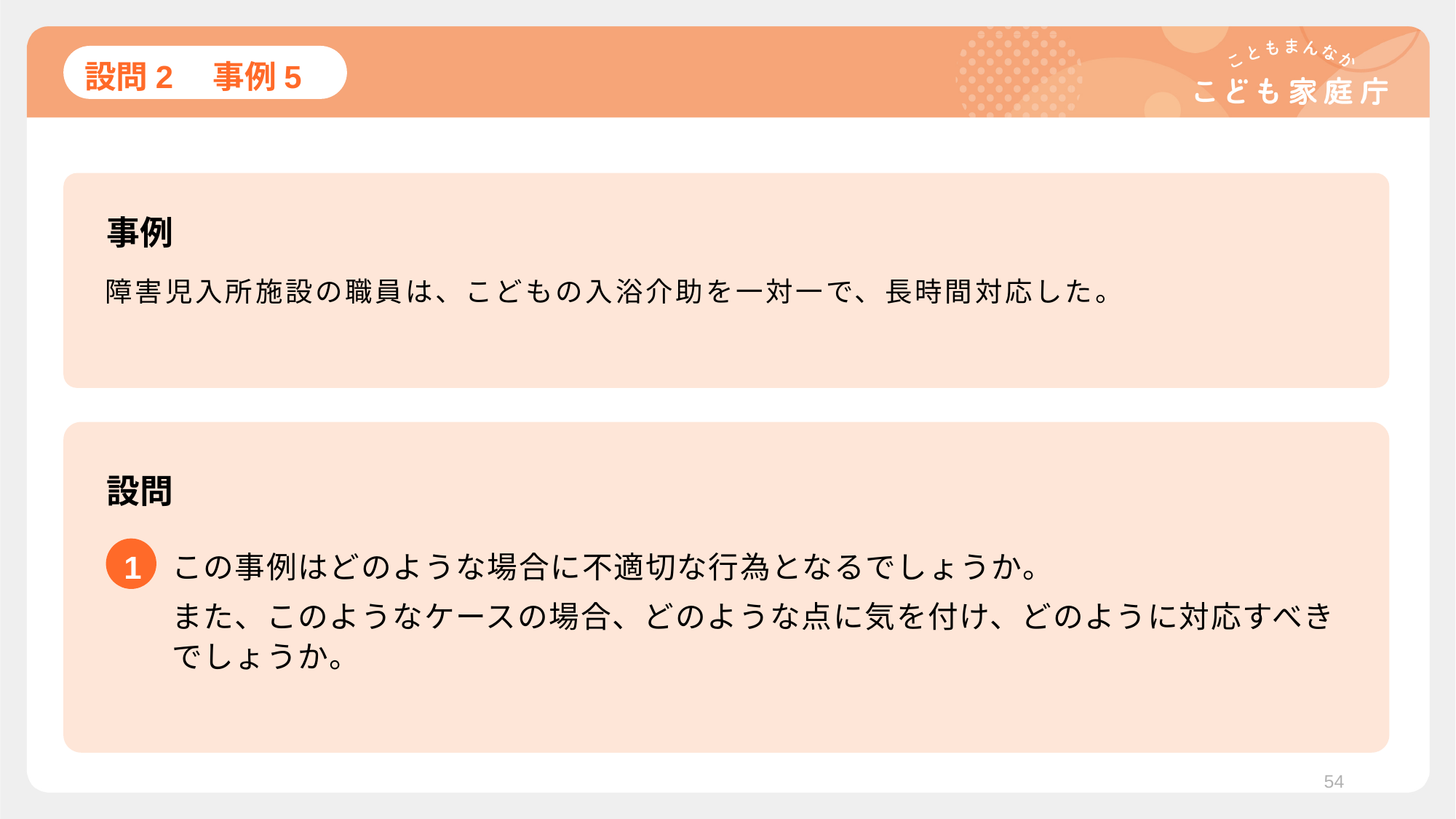

# 設問2　事例5

事例
障害児入所施設の職員は、こどもの入浴介助を一対一で、長時間対応した。

設問
1
この事例はどのような場合に不適切な行為となるでしょうか。
また、このようなケースの場合、どのような点に気を付け、どのように対応すべきでしょうか。
54